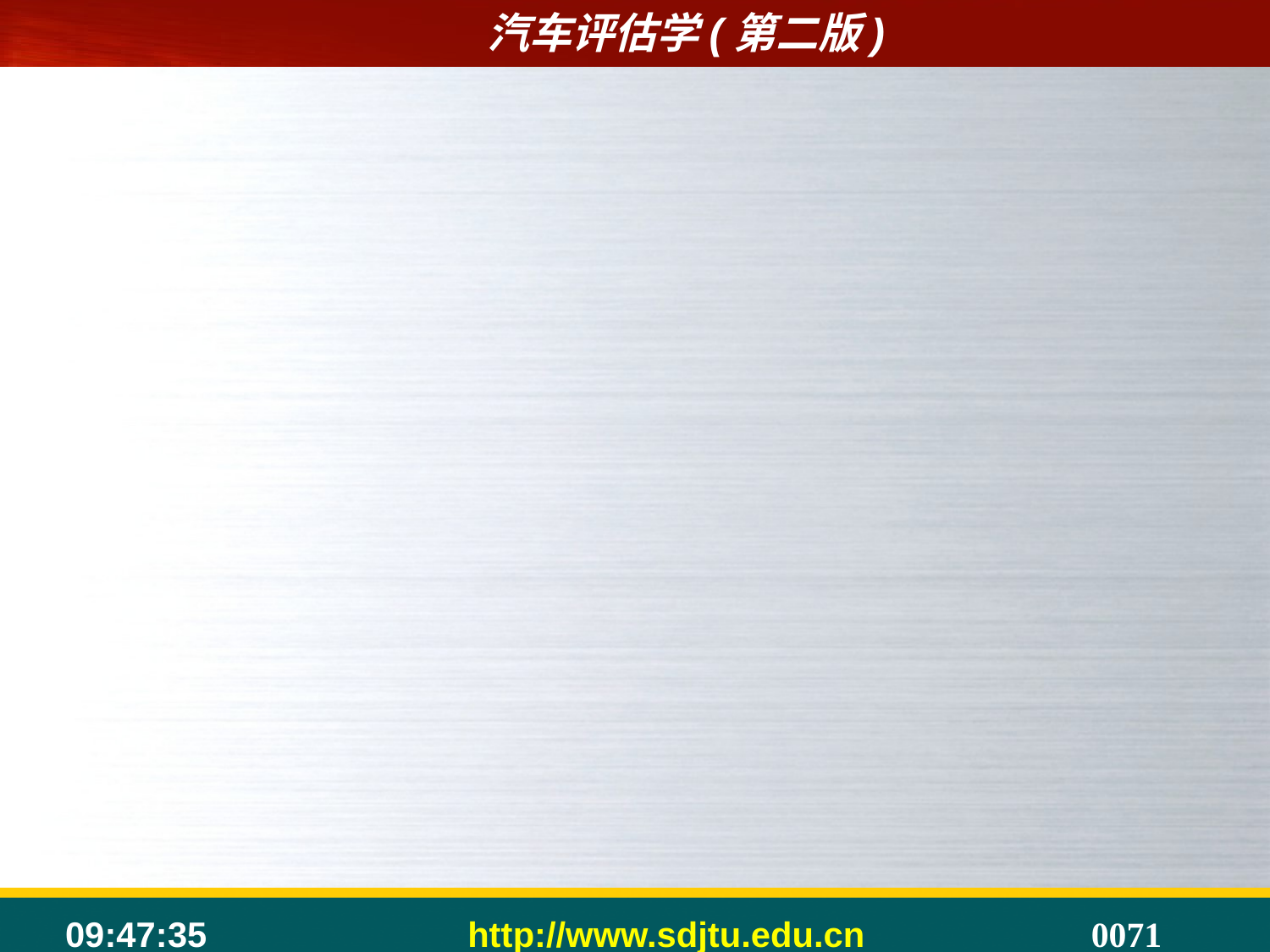

③检查水准器的技术状况。若水准器无气泡，要进行修理；若气泡不在红线框内时，可用水准器调节器或垫片进行调整。
	④检查导轨是否沾有泥土或小石子等杂物，要保证扫除干净。
	2）车辆的准备。
	①清除前照灯上的油污。
	②轮胎气压应符合汽车制造厂的规定。
	③汽车蓄电池应处于充足电状态。
3）检测开始 。
	①将汽车尽可能地与导轨保持垂直方向驶近检验仪，使前照灯与检验仪受光器相距3m。
	②将车辆摆正找准，使检验仪和汽车对正。
	③开亮前照灯，接通检验仪电源，用上下、左右控制开关移动检验仪位置，使前照灯光束射到受光器上。